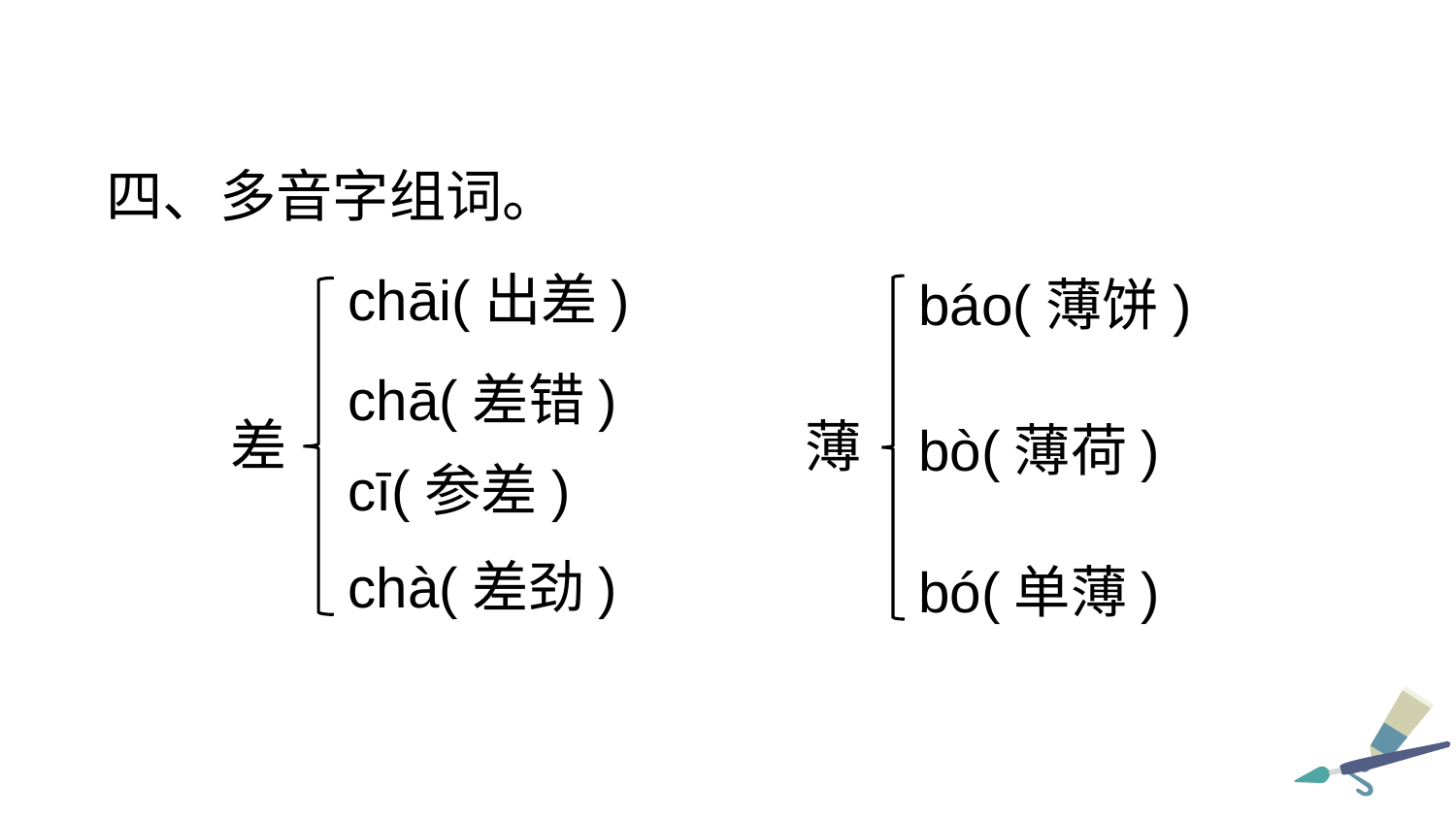

四、多音字组词。
chāi(出差)
báo(薄饼)

chā(差错)
差
薄
bò(薄荷)
cī(参差)
chà(差劲)
bó(单薄)